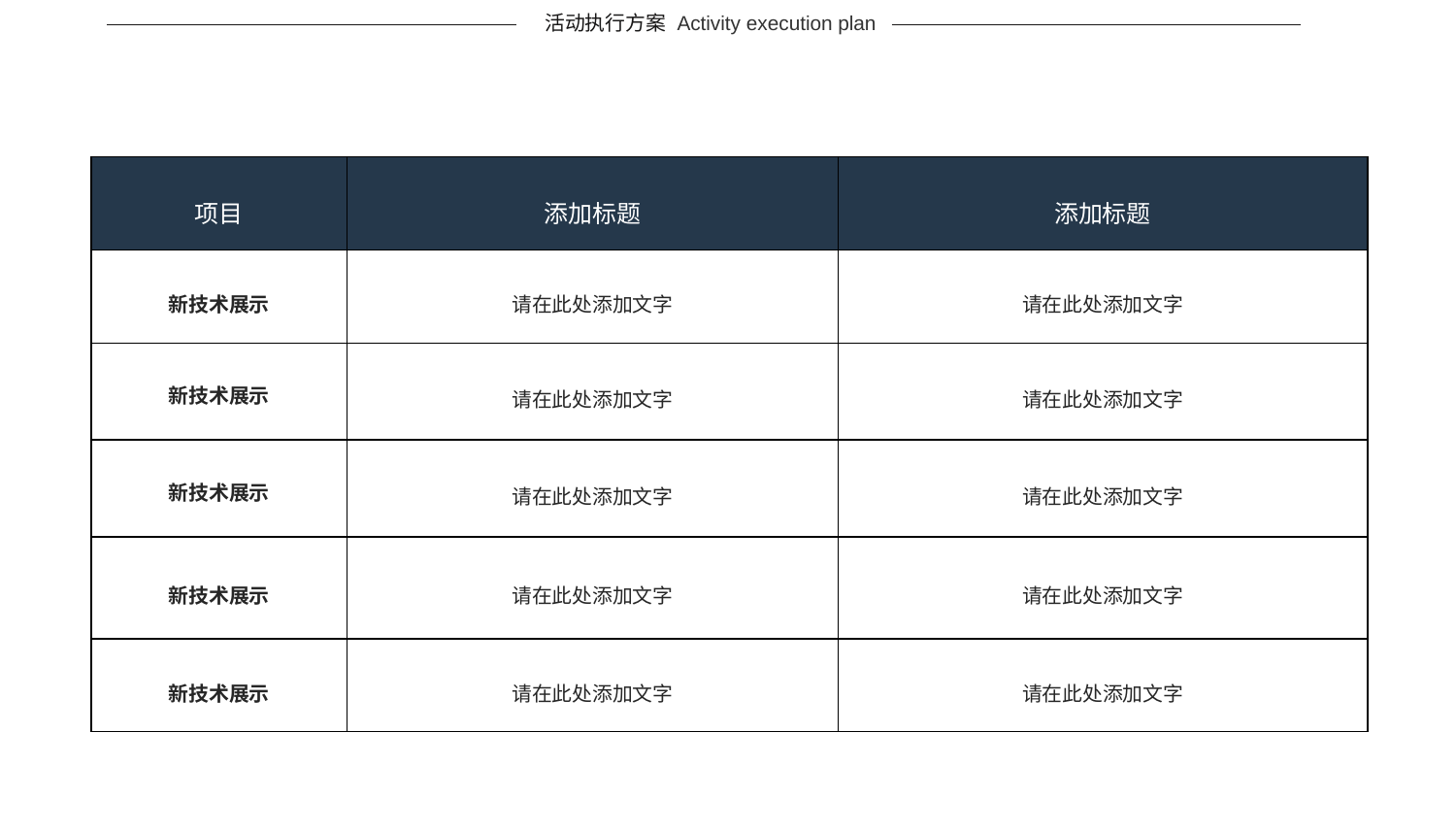

Activity execution plan
活动执行方案
| 项目 | 添加标题 | 添加标题 |
| --- | --- | --- |
| 新技术展示 | 请在此处添加文字 | 请在此处添加文字 |
| 新技术展示 | 请在此处添加文字 | 请在此处添加文字 |
| 新技术展示 | 请在此处添加文字 | 请在此处添加文字 |
| 新技术展示 | 请在此处添加文字 | 请在此处添加文字 |
| 新技术展示 | 请在此处添加文字 | 请在此处添加文字 |